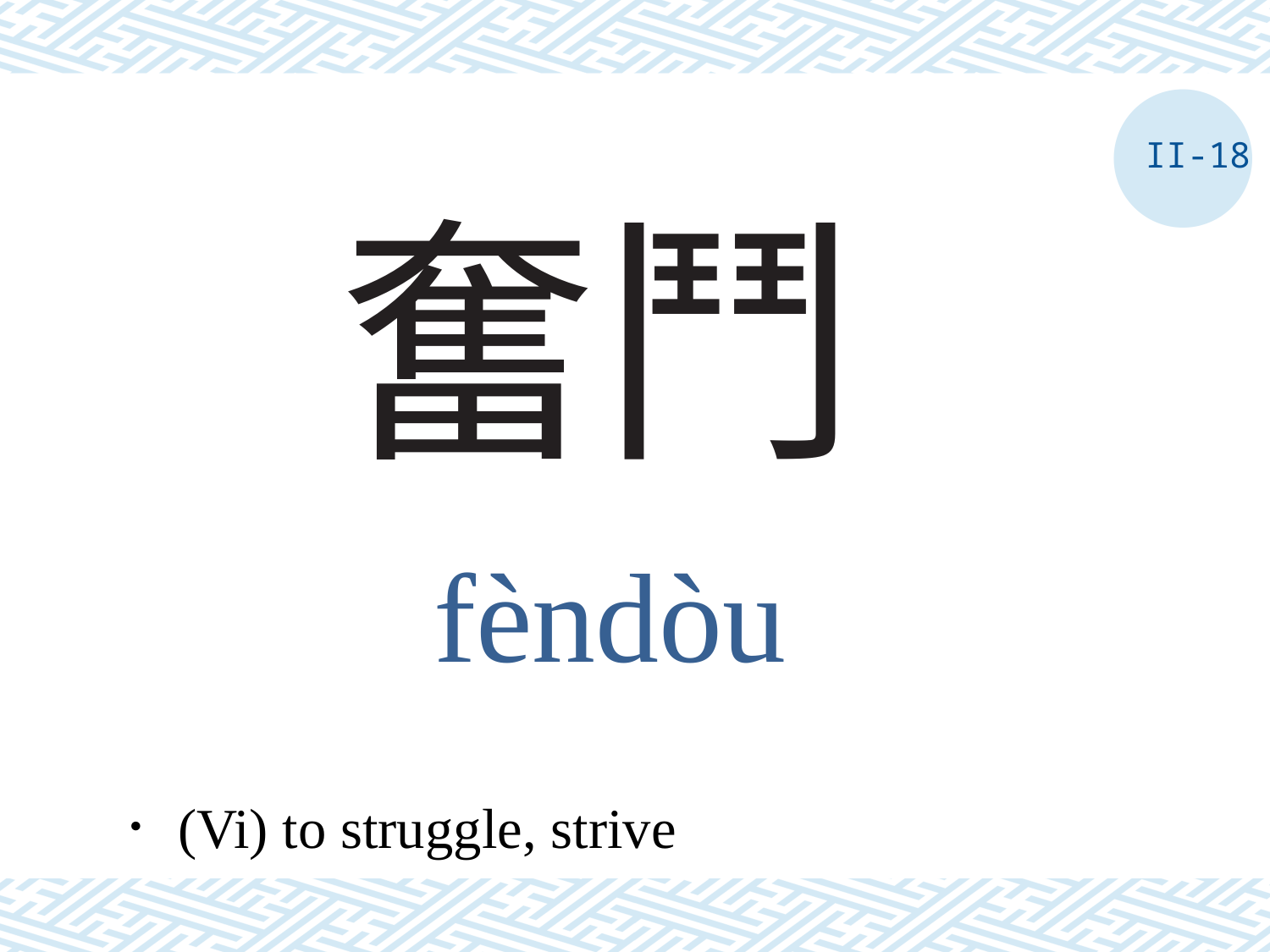

II-18

# 奮鬥
fèndòu
．(Vi) to struggle, strive